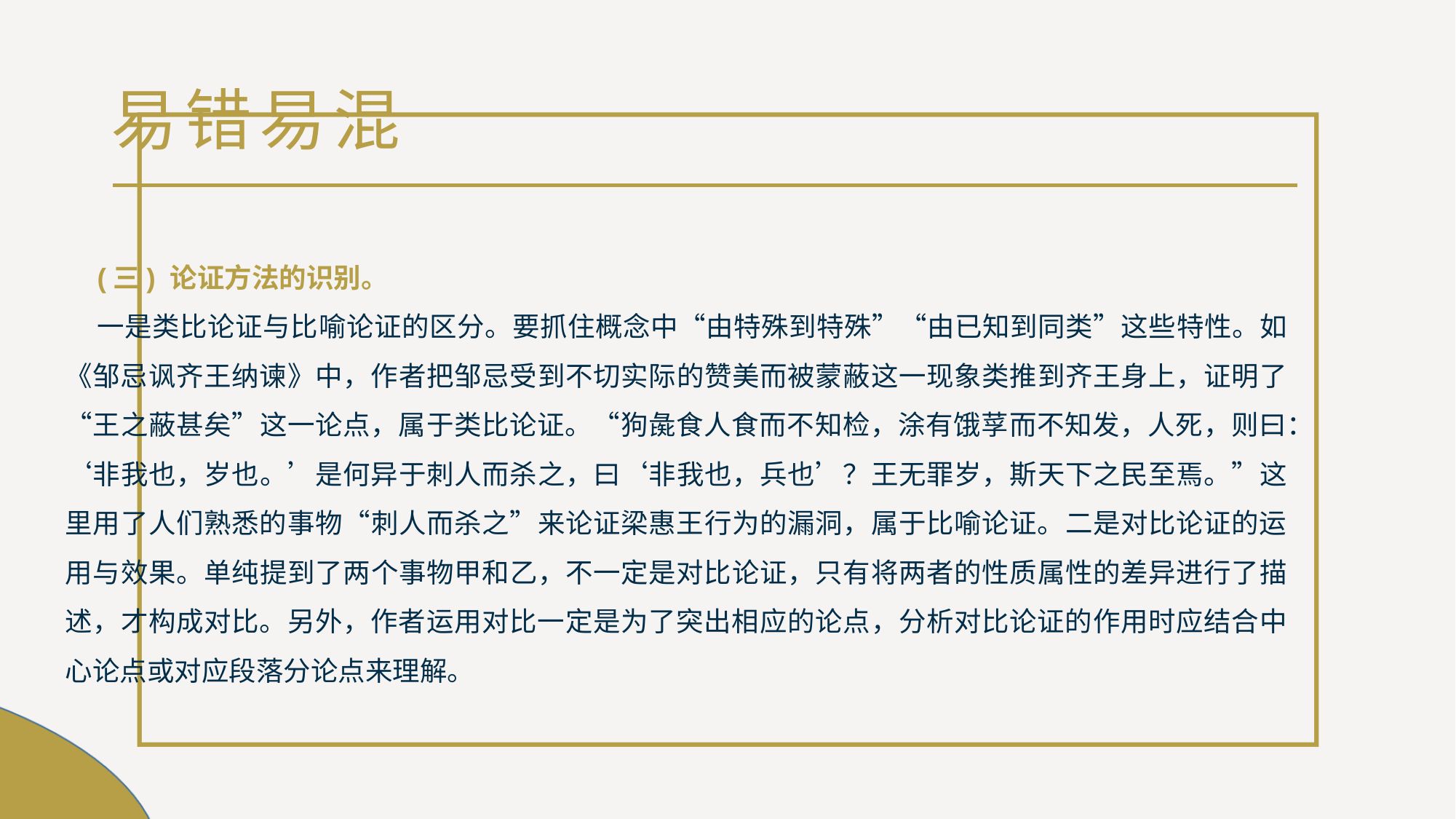

# 易错易混
(三) 论证方法的识别。
一是类比论证与比喻论证的区分。要抓住概念中“由特殊到特殊”“由已知到同类”这些特性。如《邹忌讽齐王纳谏》中，作者把邹忌受到不切实际的赞美而被蒙蔽这一现象类推到齐王身上，证明了“王之蔽甚矣”这一论点，属于类比论证。“狗彘食人食而不知检，涂有饿莩而不知发，人死，则曰：‘非我也，岁也。’是何异于刺人而杀之，曰‘非我也，兵也’？王无罪岁，斯天下之民至焉。”这里用了人们熟悉的事物“刺人而杀之”来论证梁惠王行为的漏洞，属于比喻论证。二是对比论证的运用与效果。单纯提到了两个事物甲和乙，不一定是对比论证，只有将两者的性质属性的差异进行了描述，才构成对比。另外，作者运用对比一定是为了突出相应的论点，分析对比论证的作用时应结合中心论点或对应段落分论点来理解。